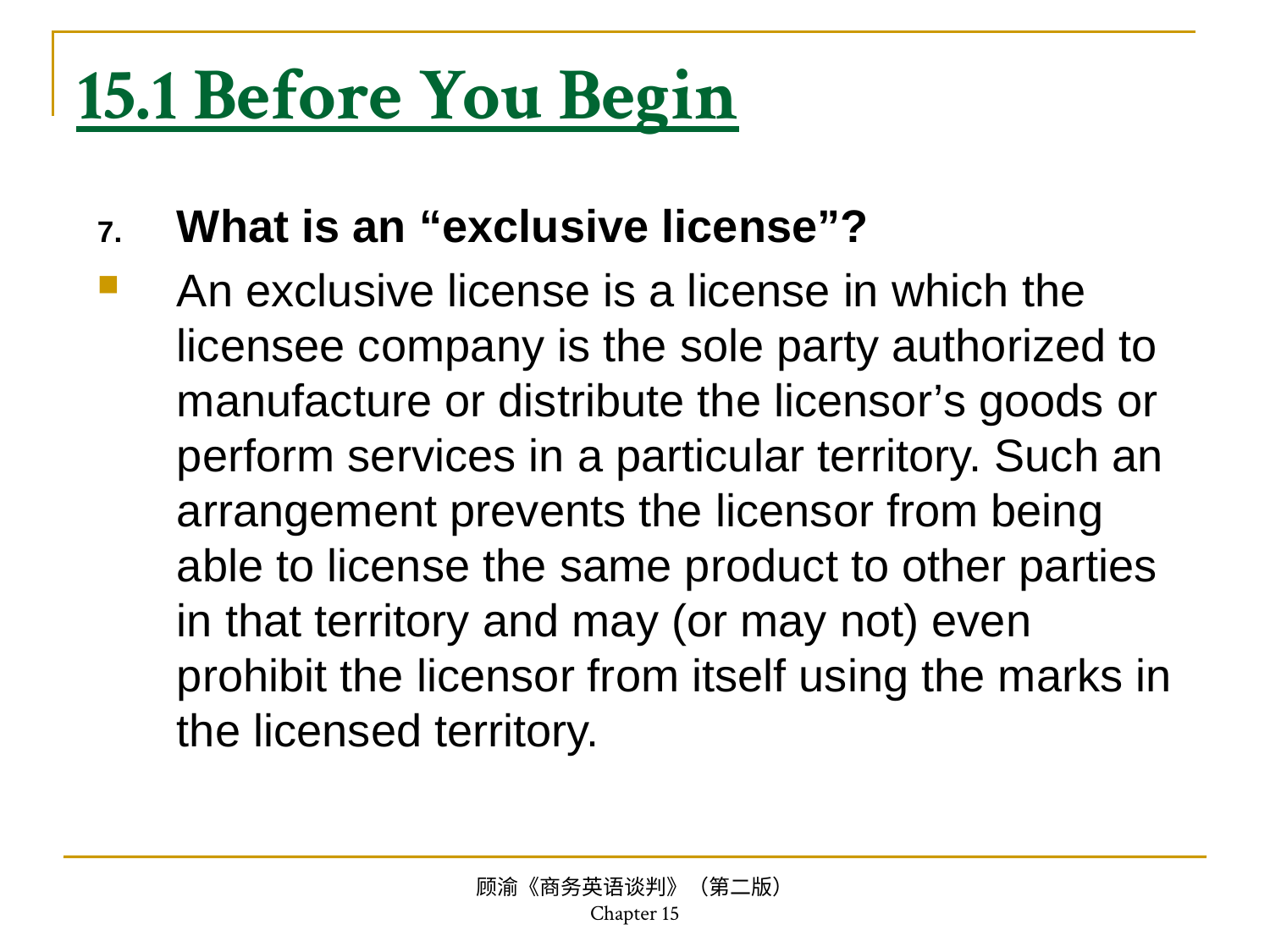

# 15.1 Before You Begin
What is an “exclusive license”?
An exclusive license is a license in which the licensee company is the sole party authorized to manufacture or distribute the licensor’s goods or perform services in a particular territory. Such an arrangement prevents the licensor from being able to license the same product to other parties in that territory and may (or may not) even prohibit the licensor from itself using the marks in the licensed territory.

11
顾渝《商务英语谈判》（第二版） Chapter 15